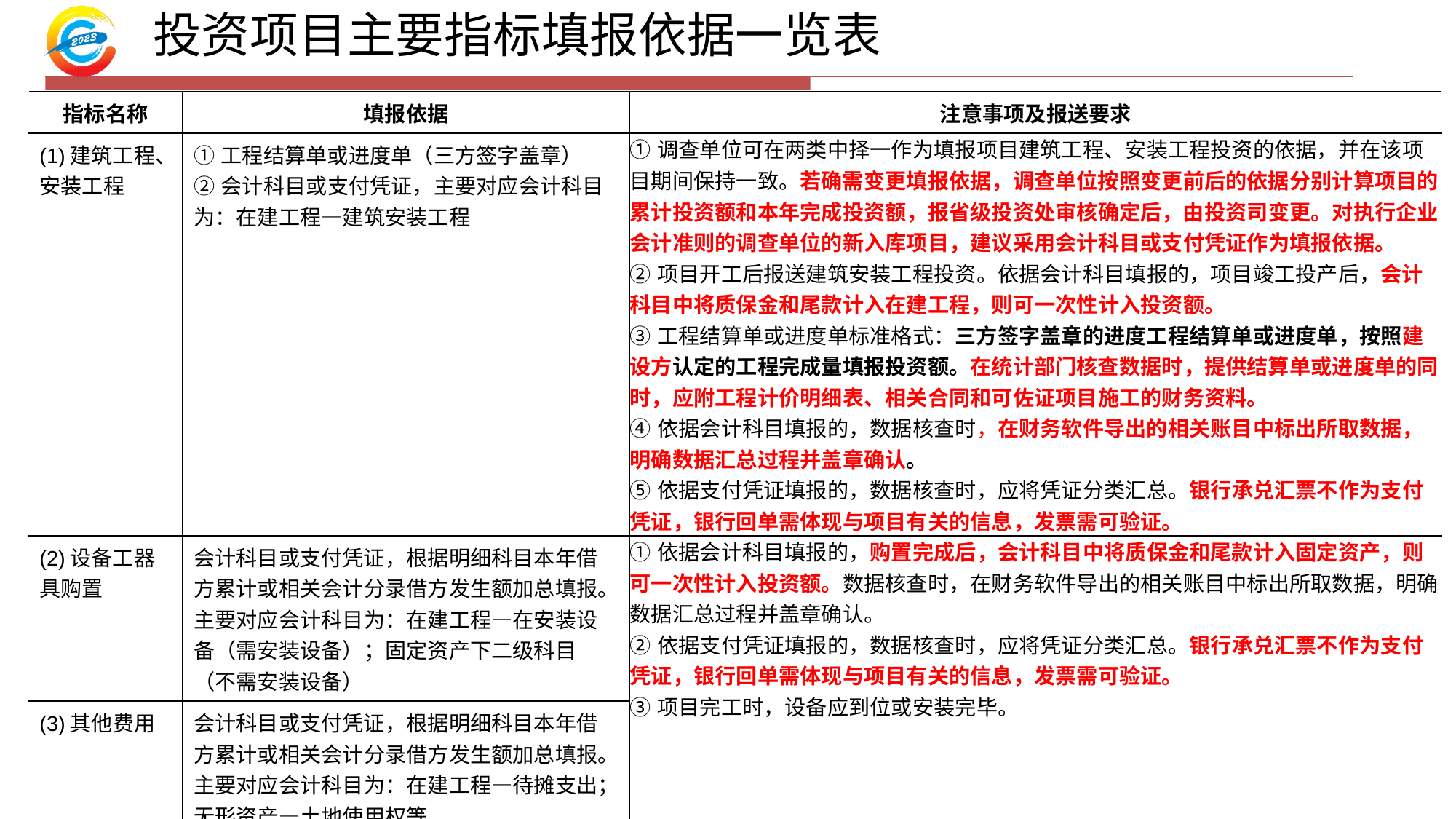

投资项目主要指标填报依据一览表
| 指标名称 | 填报依据 | 注意事项及报送要求 |
| --- | --- | --- |
| (1)建筑工程、安装工程 | ①工程结算单或进度单（三方签字盖章） ②会计科目或支付凭证，主要对应会计科目为：在建工程—建筑安装工程 | ①调查单位可在两类中择一作为填报项目建筑工程、安装工程投资的依据，并在该项目期间保持一致。若确需变更填报依据，调查单位按照变更前后的依据分别计算项目的累计投资额和本年完成投资额，报省级投资处审核确定后，由投资司变更。对执行企业会计准则的调查单位的新入库项目，建议采用会计科目或支付凭证作为填报依据。 ②项目开工后报送建筑安装工程投资。依据会计科目填报的，项目竣工投产后，会计科目中将质保金和尾款计入在建工程，则可一次性计入投资额。 ③工程结算单或进度单标准格式：三方签字盖章的进度工程结算单或进度单，按照建设方认定的工程完成量填报投资额。在统计部门核查数据时，提供结算单或进度单的同时，应附工程计价明细表、相关合同和可佐证项目施工的财务资料。 ④依据会计科目填报的，数据核查时，在财务软件导出的相关账目中标出所取数据，明确数据汇总过程并盖章确认。 ⑤依据支付凭证填报的，数据核查时，应将凭证分类汇总。银行承兑汇票不作为支付凭证，银行回单需体现与项目有关的信息，发票需可验证。 |
| (2)设备工器具购置 | 会计科目或支付凭证，根据明细科目本年借方累计或相关会计分录借方发生额加总填报。 主要对应会计科目为：在建工程—在安装设备（需安装设备）；固定资产下二级科目（不需安装设备） | ①依据会计科目填报的，购置完成后，会计科目中将质保金和尾款计入固定资产，则可一次性计入投资额。数据核查时，在财务软件导出的相关账目中标出所取数据，明确数据汇总过程并盖章确认。 ②依据支付凭证填报的，数据核查时，应将凭证分类汇总。银行承兑汇票不作为支付凭证，银行回单需体现与项目有关的信息，发票需可验证。 ③项目完工时，设备应到位或安装完毕。 |
| (3)其他费用 | 会计科目或支付凭证，根据明细科目本年借方累计或相关会计分录借方发生额加总填报。主要对应会计科目为：在建工程—待摊支出；无形资产—土地使用权等 |  |
| 其中:建设用地费 | 会计科目或支付凭证。根据明细科目本年借方累计填报。对应会计科目为：无形资产—土地使用权 | 建设用地费在项目入库纳统时计入本年完成投资。 |